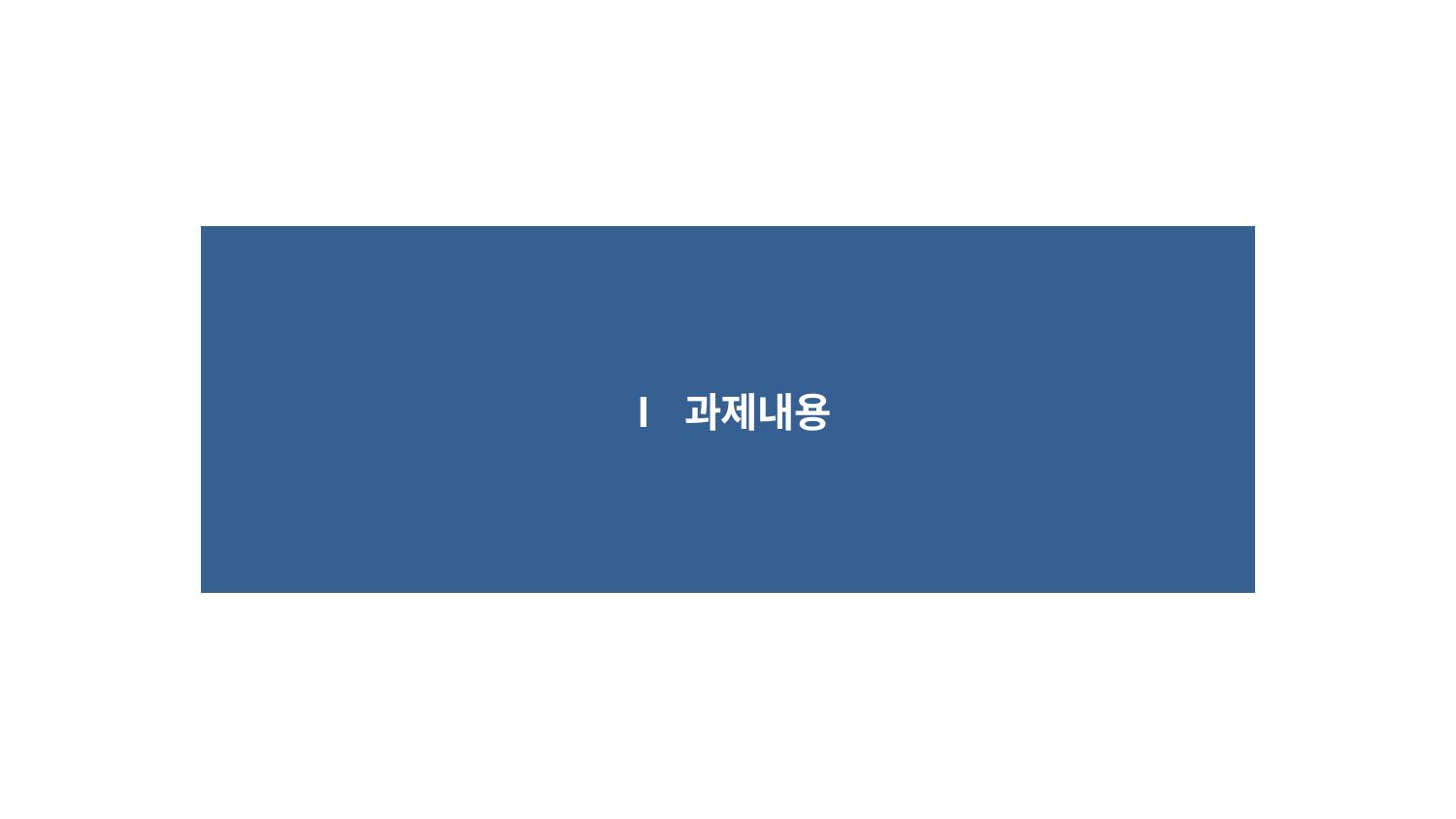

| Ⅰ 과제내용 |
| --- |